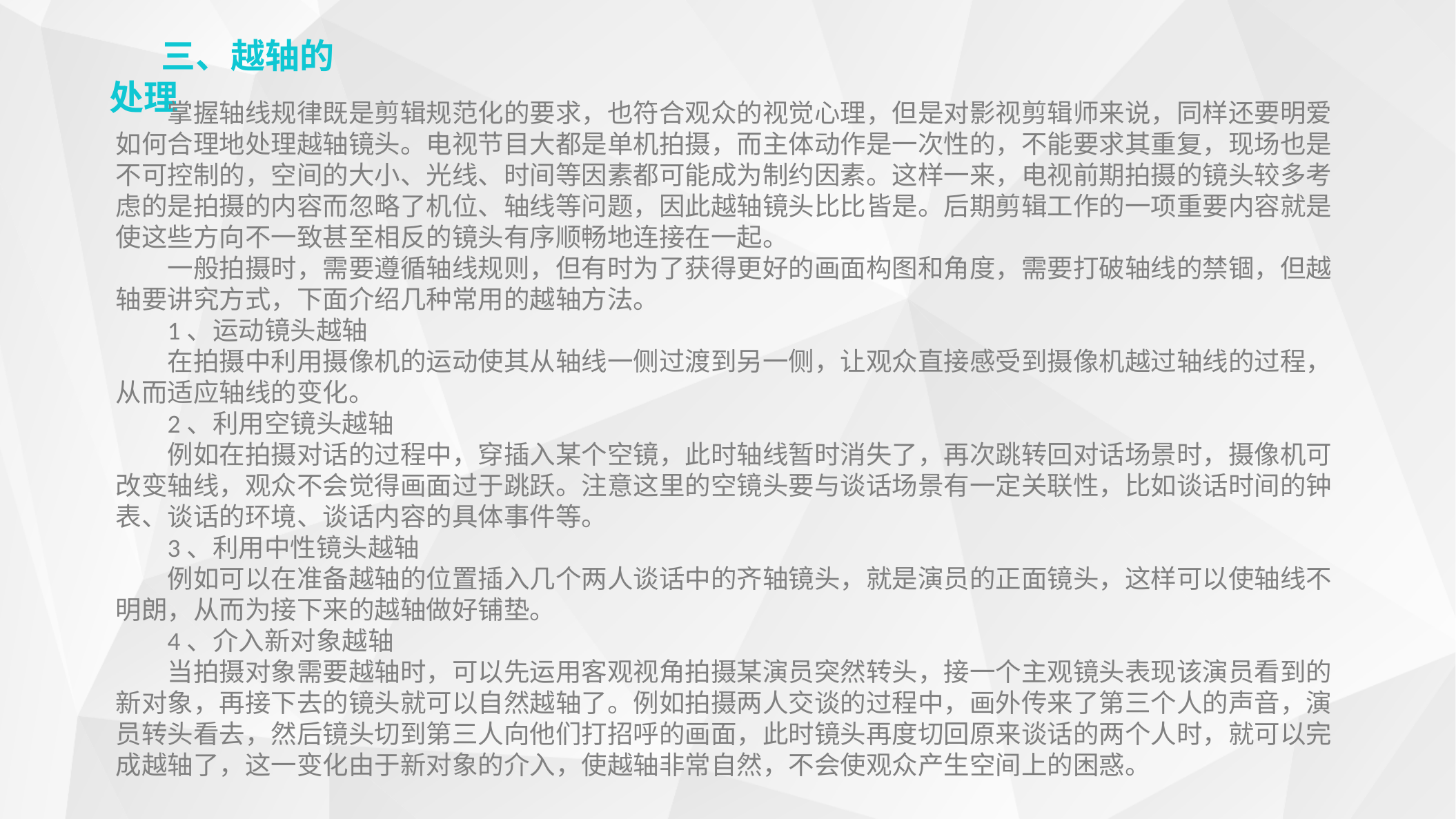

三、越轴的处理
掌握轴线规律既是剪辑规范化的要求，也符合观众的视觉心理，但是对影视剪辑师来说，同样还要明爱如何合理地处理越轴镜头。电视节目大都是单机拍摄，而主体动作是一次性的，不能要求其重复，现场也是不可控制的，空间的大小、光线、时间等因素都可能成为制约因素。这样一来，电视前期拍摄的镜头较多考虑的是拍摄的内容而忽略了机位、轴线等问题，因此越轴镜头比比皆是。后期剪辑工作的一项重要内容就是使这些方向不一致甚至相反的镜头有序顺畅地连接在一起。
一般拍摄时，需要遵循轴线规则，但有时为了获得更好的画面构图和角度，需要打破轴线的禁锢，但越轴要讲究方式，下面介绍几种常用的越轴方法。
1、运动镜头越轴
在拍摄中利用摄像机的运动使其从轴线一侧过渡到另一侧，让观众直接感受到摄像机越过轴线的过程，从而适应轴线的变化。
2、利用空镜头越轴
例如在拍摄对话的过程中，穿插入某个空镜，此时轴线暂时消失了，再次跳转回对话场景时，摄像机可改变轴线，观众不会觉得画面过于跳跃。注意这里的空镜头要与谈话场景有一定关联性，比如谈话时间的钟表、谈话的环境、谈话内容的具体事件等。
3、利用中性镜头越轴
例如可以在准备越轴的位置插入几个两人谈话中的齐轴镜头，就是演员的正面镜头，这样可以使轴线不明朗，从而为接下来的越轴做好铺垫。
4、介入新对象越轴
当拍摄对象需要越轴时，可以先运用客观视角拍摄某演员突然转头，接一个主观镜头表现该演员看到的新对象，再接下去的镜头就可以自然越轴了。例如拍摄两人交谈的过程中，画外传来了第三个人的声音，演员转头看去，然后镜头切到第三人向他们打招呼的画面，此时镜头再度切回原来谈话的两个人时，就可以完成越轴了，这一变化由于新对象的介入，使越轴非常自然，不会使观众产生空间上的困惑。